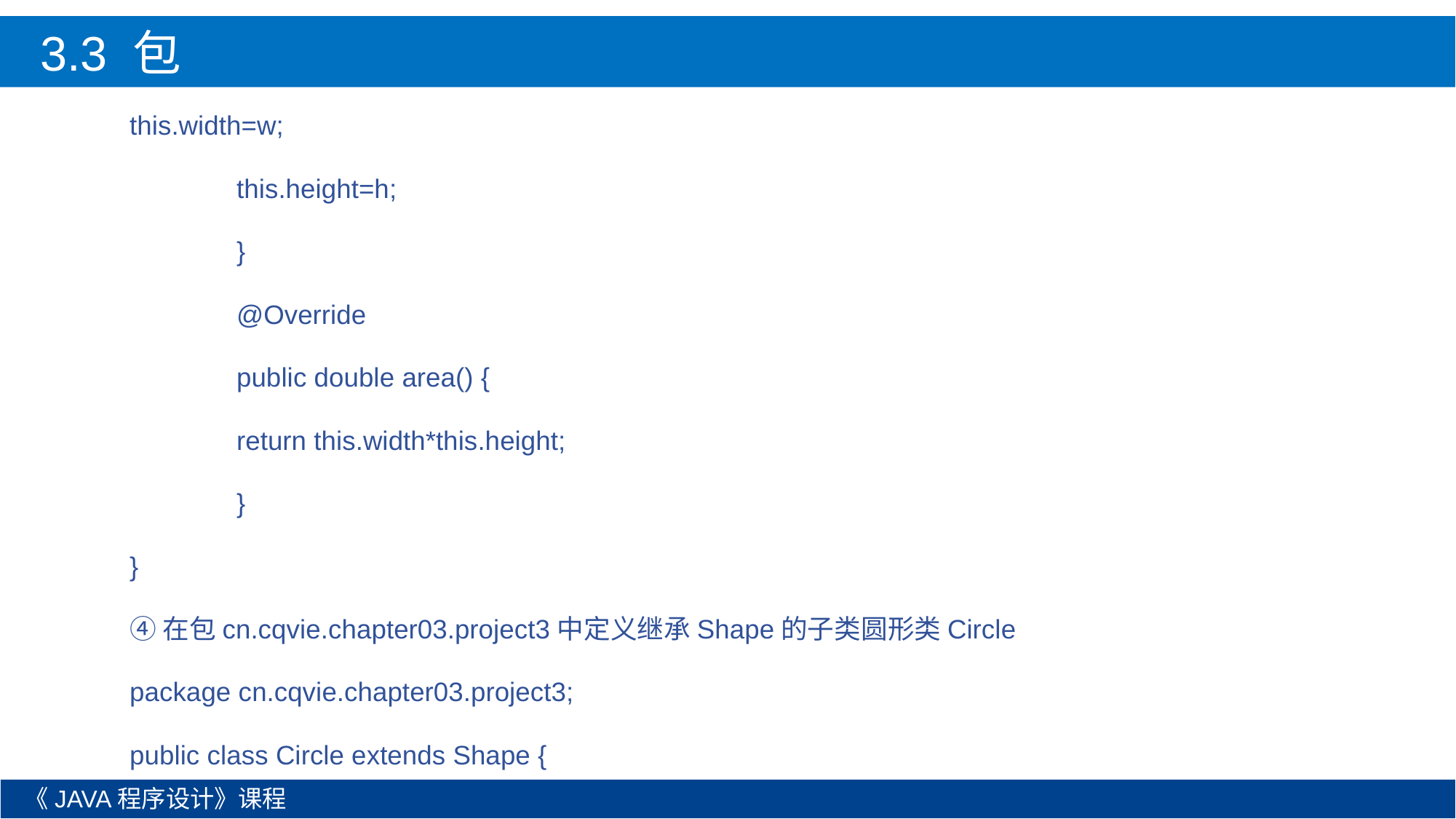

3.3 包
this.width=w;
		this.height=h;
	}
	@Override
	public double area() {
		return this.width*this.height;
	}
}
④在包cn.cqvie.chapter03.project3中定义继承Shape的子类圆形类Circle
package cn.cqvie.chapter03.project3;
public class Circle extends Shape {
《JAVA程序设计》课程